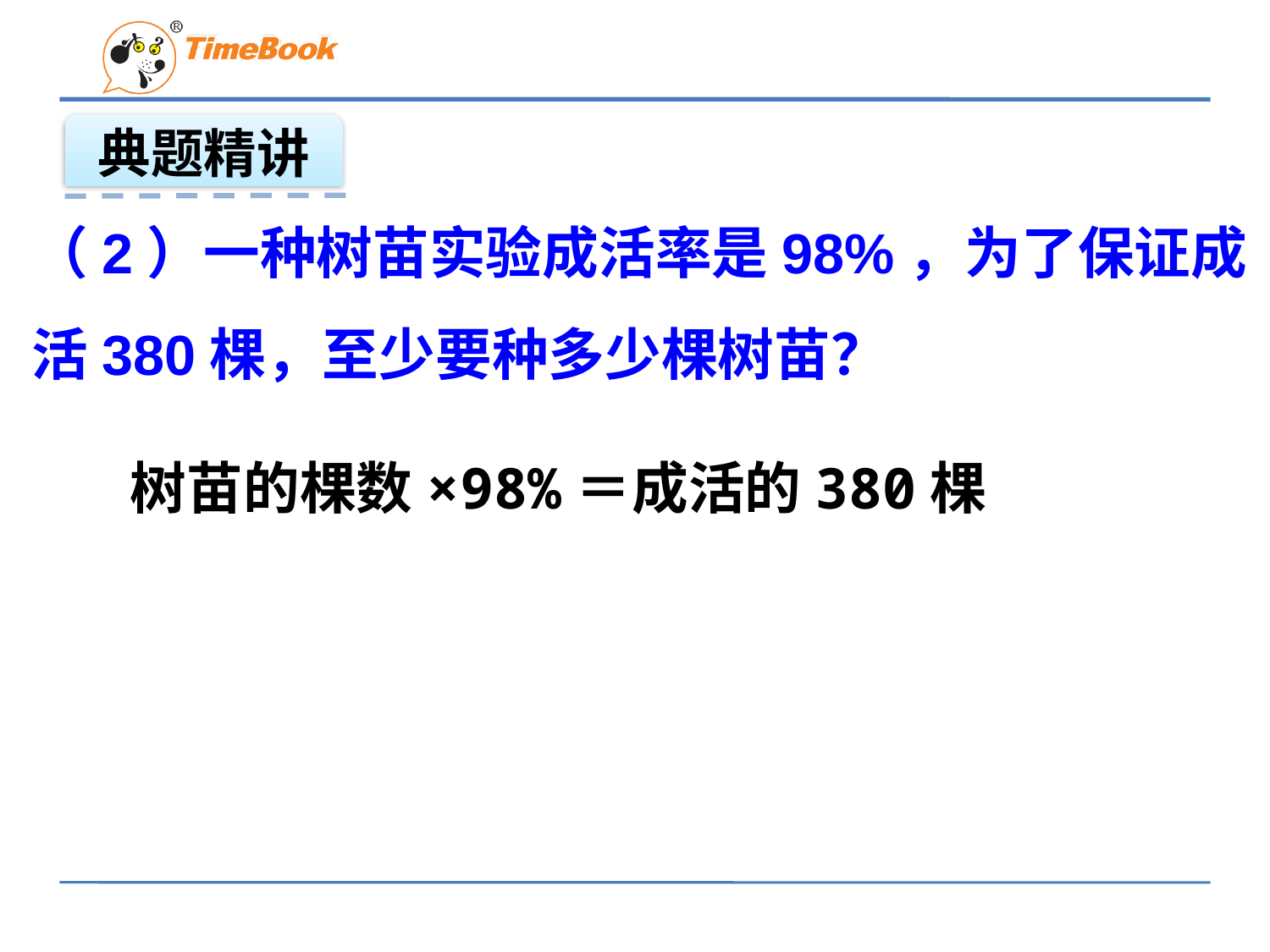

典题精讲
（2）一种树苗实验成活率是98%，为了保证成
活380棵，至少要种多少棵树苗？
树苗的棵数×98%＝成活的380棵